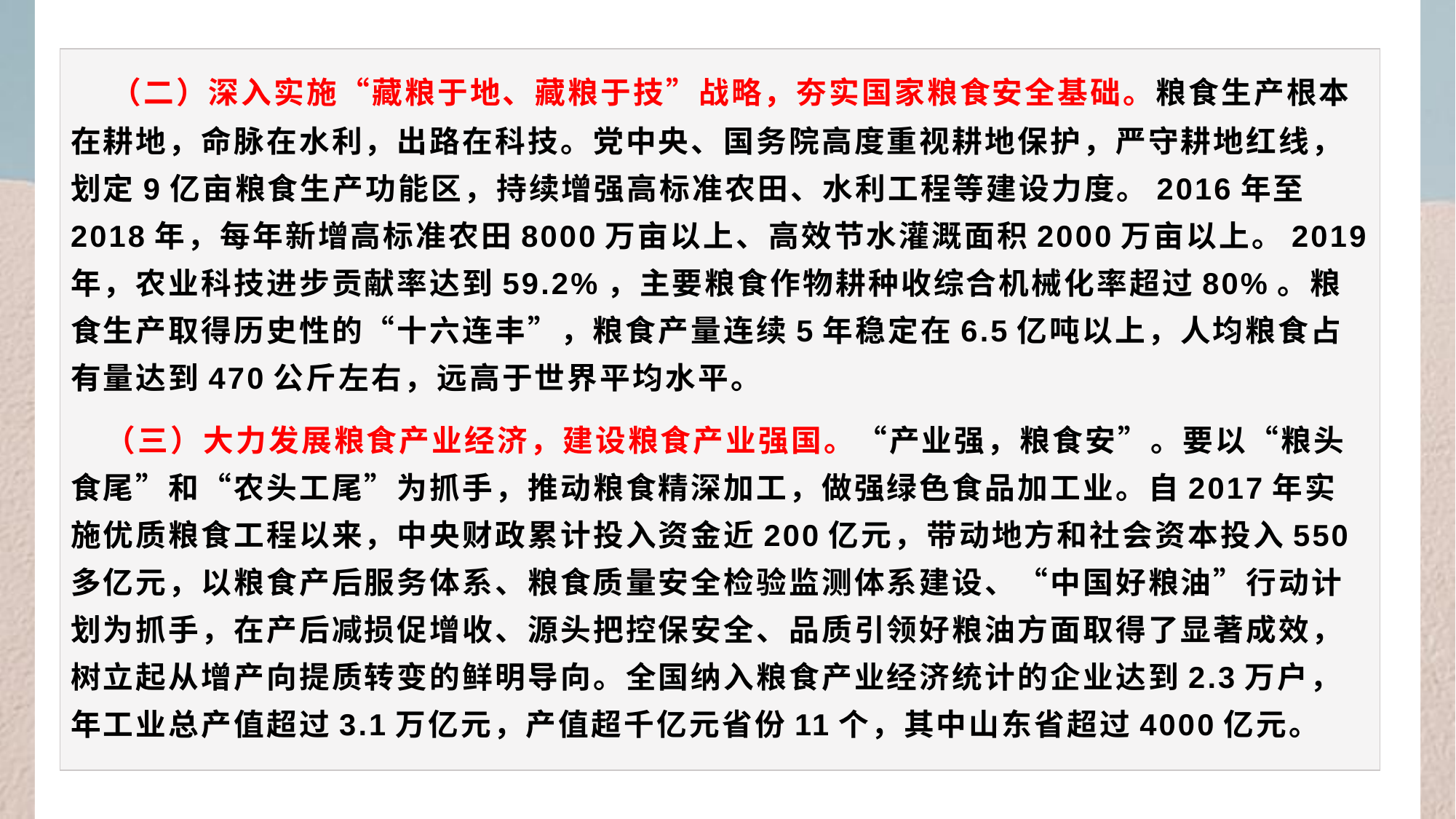

（二）深入实施“藏粮于地、藏粮于技”战略，夯实国家粮食安全基础。粮食生产根本在耕地，命脉在水利，出路在科技。党中央、国务院高度重视耕地保护，严守耕地红线，划定9亿亩粮食生产功能区，持续增强高标准农田、水利工程等建设力度。2016年至2018年，每年新增高标准农田8000万亩以上、高效节水灌溉面积2000万亩以上。2019年，农业科技进步贡献率达到59.2%，主要粮食作物耕种收综合机械化率超过80%。粮食生产取得历史性的“十六连丰”，粮食产量连续5年稳定在6.5亿吨以上，人均粮食占有量达到470公斤左右，远高于世界平均水平。
   （三）大力发展粮食产业经济，建设粮食产业强国。“产业强，粮食安”。要以“粮头食尾”和“农头工尾”为抓手，推动粮食精深加工，做强绿色食品加工业。自2017年实施优质粮食工程以来，中央财政累计投入资金近200亿元，带动地方和社会资本投入550多亿元，以粮食产后服务体系、粮食质量安全检验监测体系建设、“中国好粮油”行动计划为抓手，在产后减损促增收、源头把控保安全、品质引领好粮油方面取得了显著成效，树立起从增产向提质转变的鲜明导向。全国纳入粮食产业经济统计的企业达到2.3万户，年工业总产值超过3.1万亿元，产值超千亿元省份11个，其中山东省超过4000亿元。